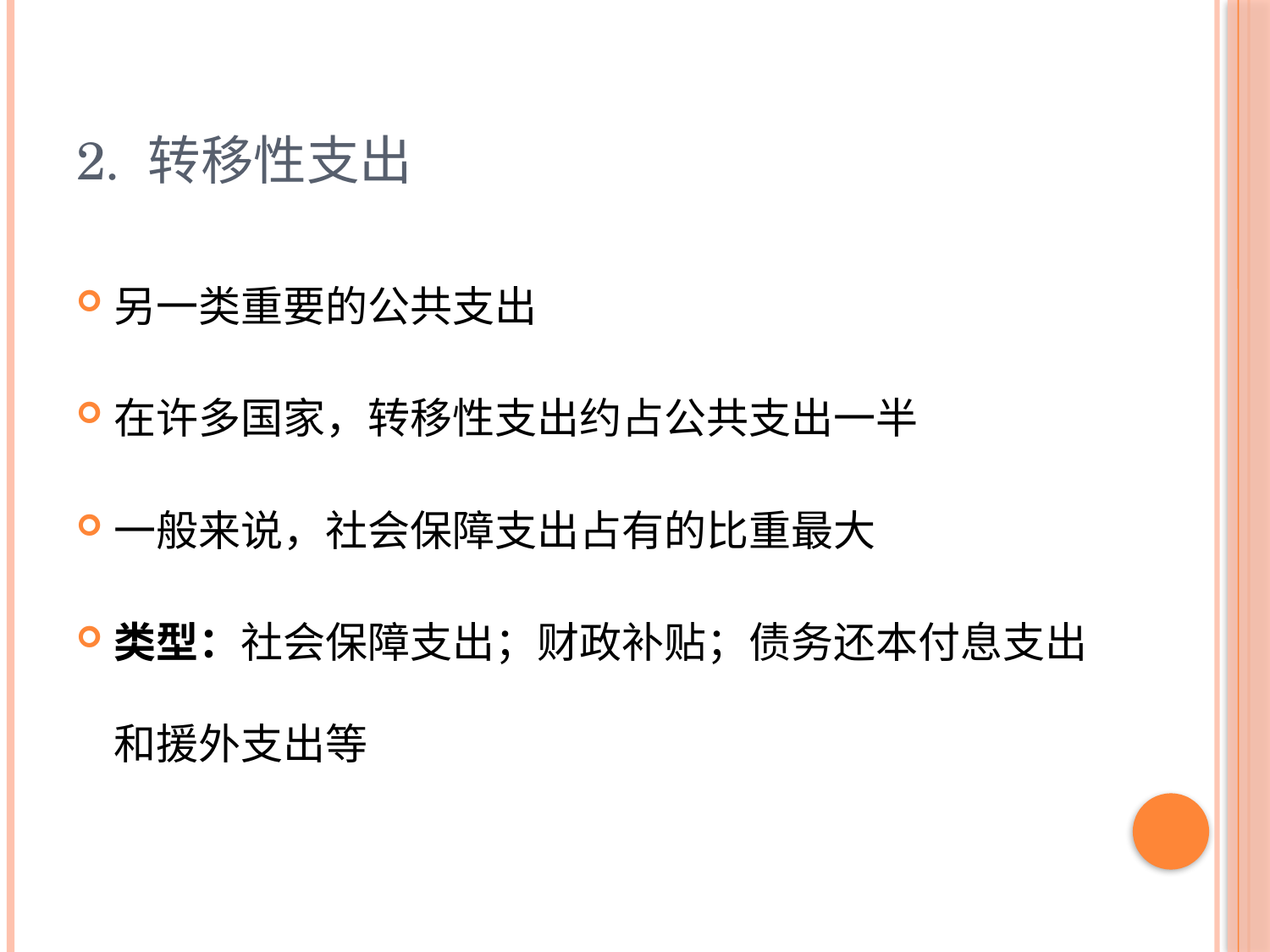

2. 转移性支出
另一类重要的公共支出
在许多国家，转移性支出约占公共支出一半
一般来说，社会保障支出占有的比重最大
类型：社会保障支出；财政补贴；债务还本付息支出和援外支出等